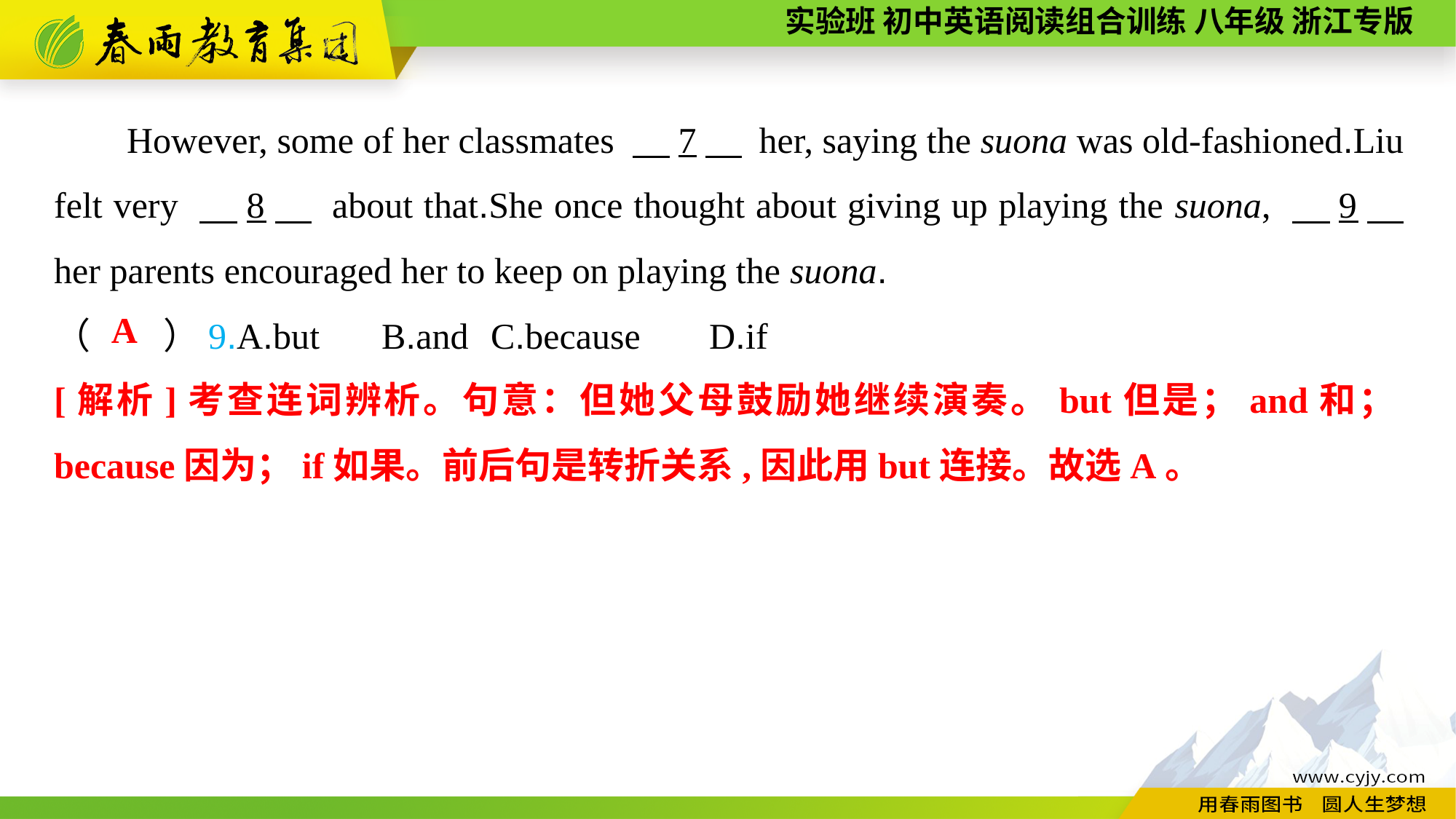

However, some of her classmates 　7　 her, saying the suona was old-fashioned.Liu felt very 　8　 about that.She once thought about giving up playing the suona, 　9　 her parents encouraged her to keep on playing the suona.
（　　）9.A.but	B.and	C.because	D.if
A
[解析]考查连词辨析。句意：但她父母鼓励她继续演奏。but但是；and和；because因为；if如果。前后句是转折关系,因此用but连接。故选A。